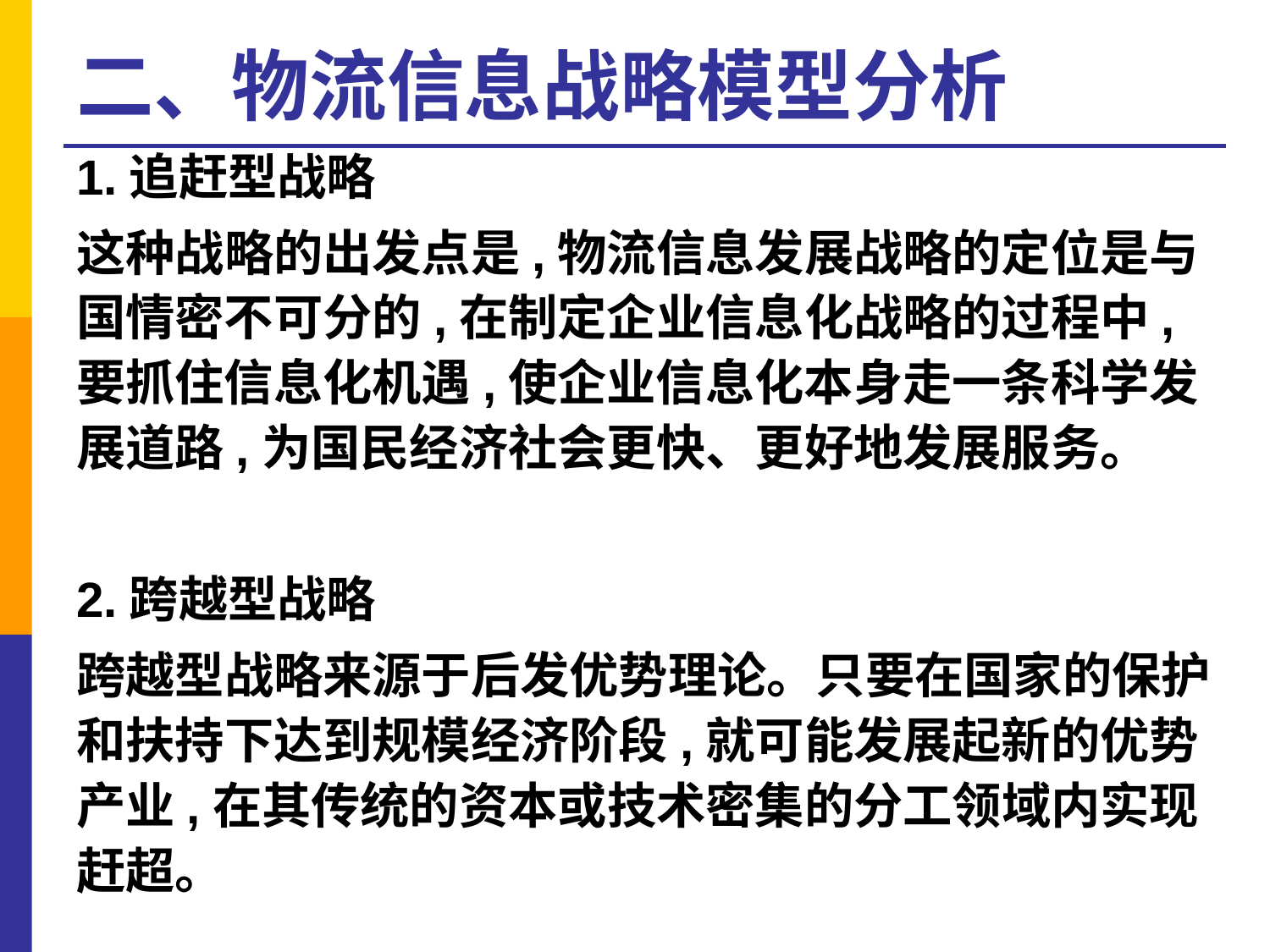

# 二、物流信息战略模型分析
1.追赶型战略
这种战略的出发点是,物流信息发展战略的定位是与国情密不可分的,在制定企业信息化战略的过程中,要抓住信息化机遇,使企业信息化本身走一条科学发展道路,为国民经济社会更快、更好地发展服务。

2.跨越型战略
跨越型战略来源于后发优势理论。只要在国家的保护和扶持下达到规模经济阶段,就可能发展起新的优势产业,在其传统的资本或技术密集的分工领域内实现赶超。